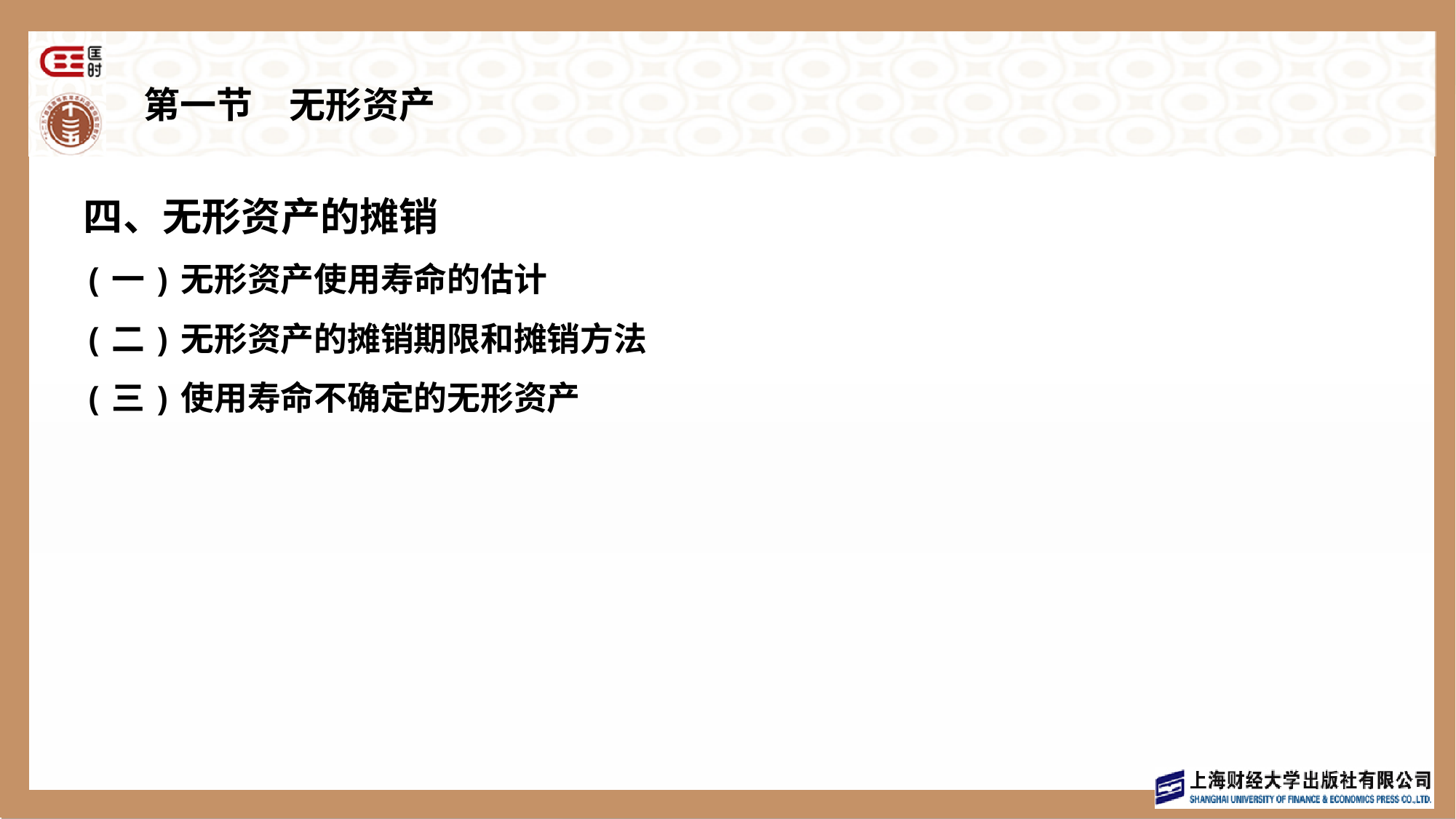

# 第一节　无形资产
四、无形资产的摊销
(一)无形资产使用寿命的估计
(二)无形资产的摊销期限和摊销方法
(三)使用寿命不确定的无形资产